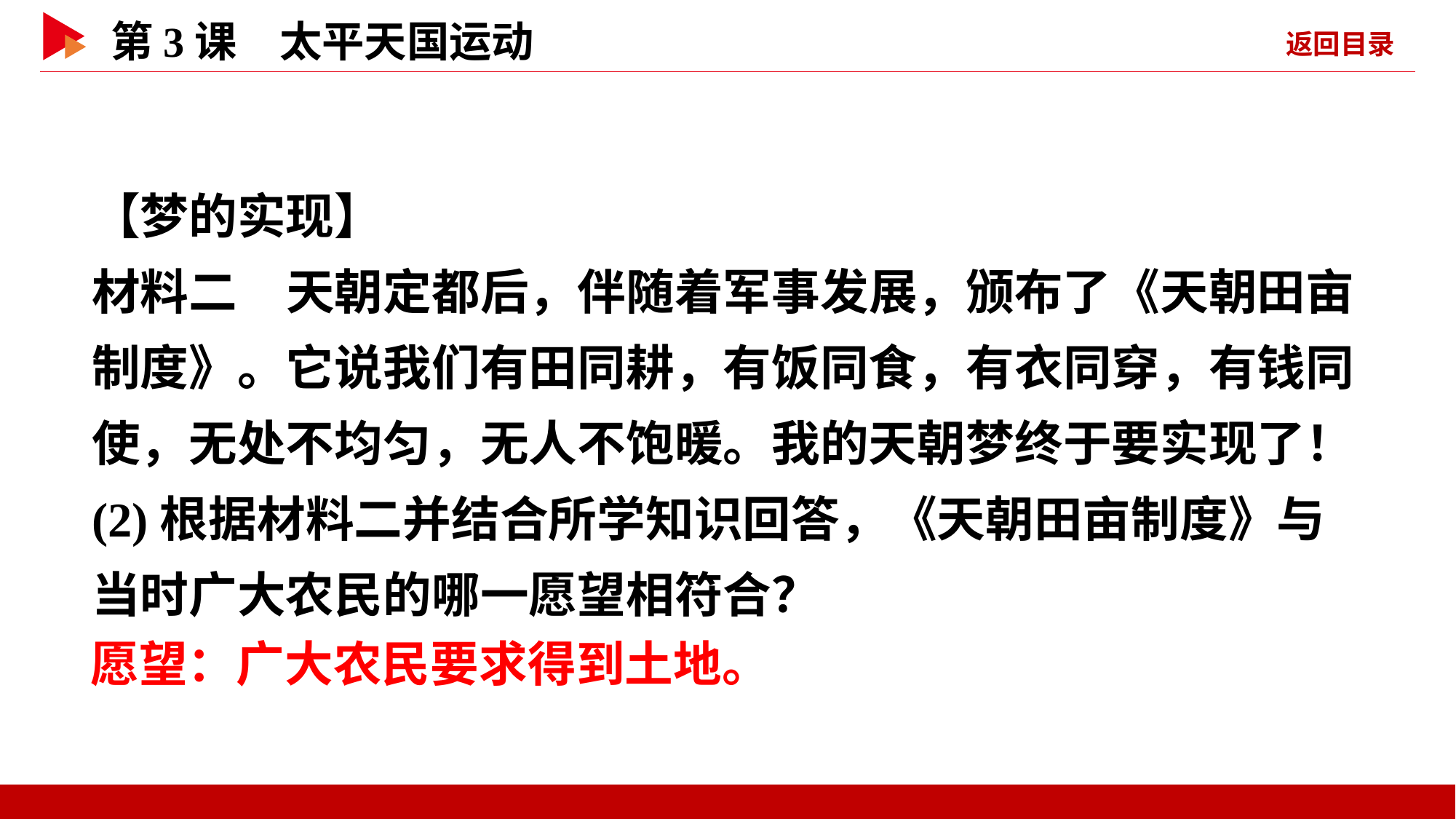

【梦的实现】
材料二　天朝定都后，伴随着军事发展，颁布了《天朝田亩制度》。它说我们有田同耕，有饭同食，有衣同穿，有钱同使，无处不均匀，无人不饱暖。我的天朝梦终于要实现了！
(2)根据材料二并结合所学知识回答，《天朝田亩制度》与当时广大农民的哪一愿望相符合？

愿望：广大农民要求得到土地。